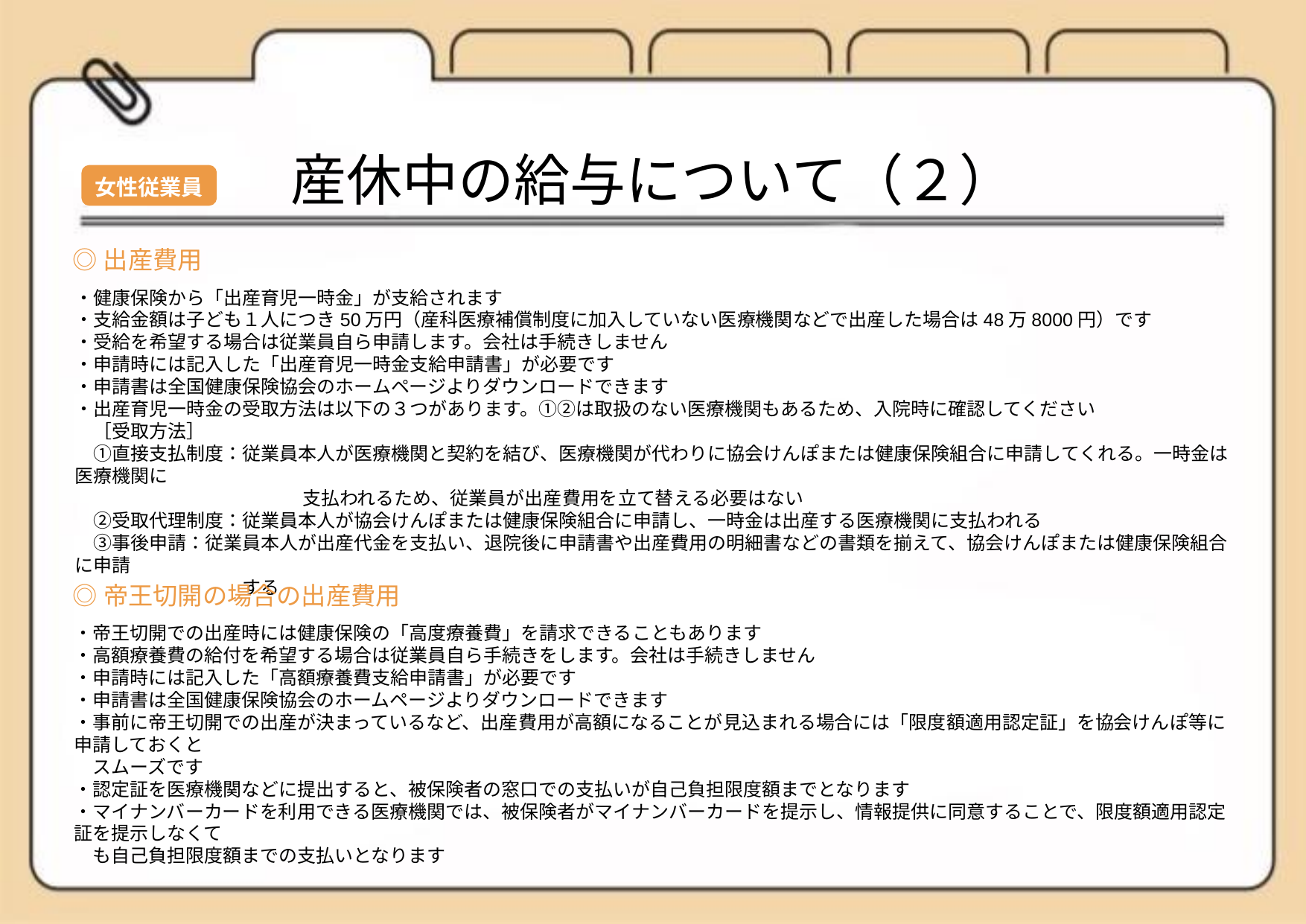

産休中の給与について（２）

女性従業員
◎出産費用
・健康保険から「出産育児一時金」が支給されます
・支給金額は子ども１人につき50万円（産科医療補償制度に加入していない医療機関などで出産した場合は48万8000円）です
・受給を希望する場合は従業員自ら申請します。会社は手続きしません
・申請時には記入した「出産育児一時金支給申請書」が必要です
・申請書は全国健康保険協会のホームページよりダウンロードできます
・出産育児一時金の受取方法は以下の３つがあります。①②は取扱のない医療機関もあるため、入院時に確認してください
　［受取方法］
　①直接支払制度：従業員本人が医療機関と契約を結び、医療機関が代わりに協会けんぽまたは健康保険組合に申請してくれる。一時金は医療機関に
　　　　　　　　　　　　 支払われるため、従業員が出産費用を立て替える必要はない
　②受取代理制度：従業員本人が協会けんぽまたは健康保険組合に申請し、一時金は出産する医療機関に支払われる
　③事後申請：従業員本人が出産代金を支払い、退院後に申請書や出産費用の明細書などの書類を揃えて、協会けんぽまたは健康保険組合に申請
　　　　　　　　　する
◎帝王切開の場合の出産費用
・帝王切開での出産時には健康保険の「高度療養費」を請求できることもあります
・高額療養費の給付を希望する場合は従業員自ら手続きをします。会社は手続きしません
・申請時には記入した「高額療養費支給申請書」が必要です
・申請書は全国健康保険協会のホームページよりダウンロードできます
・事前に帝王切開での出産が決まっているなど、出産費用が高額になることが見込まれる場合には「限度額適用認定証」を協会けんぽ等に申請しておくと
　スムーズです
・認定証を医療機関などに提出すると、被保険者の窓口での支払いが自己負担限度額までとなります
・マイナンバーカードを利用できる医療機関では、被保険者がマイナンバーカードを提示し、情報提供に同意することで、限度額適用認定証を提示しなくて
　も自己負担限度額までの支払いとなります